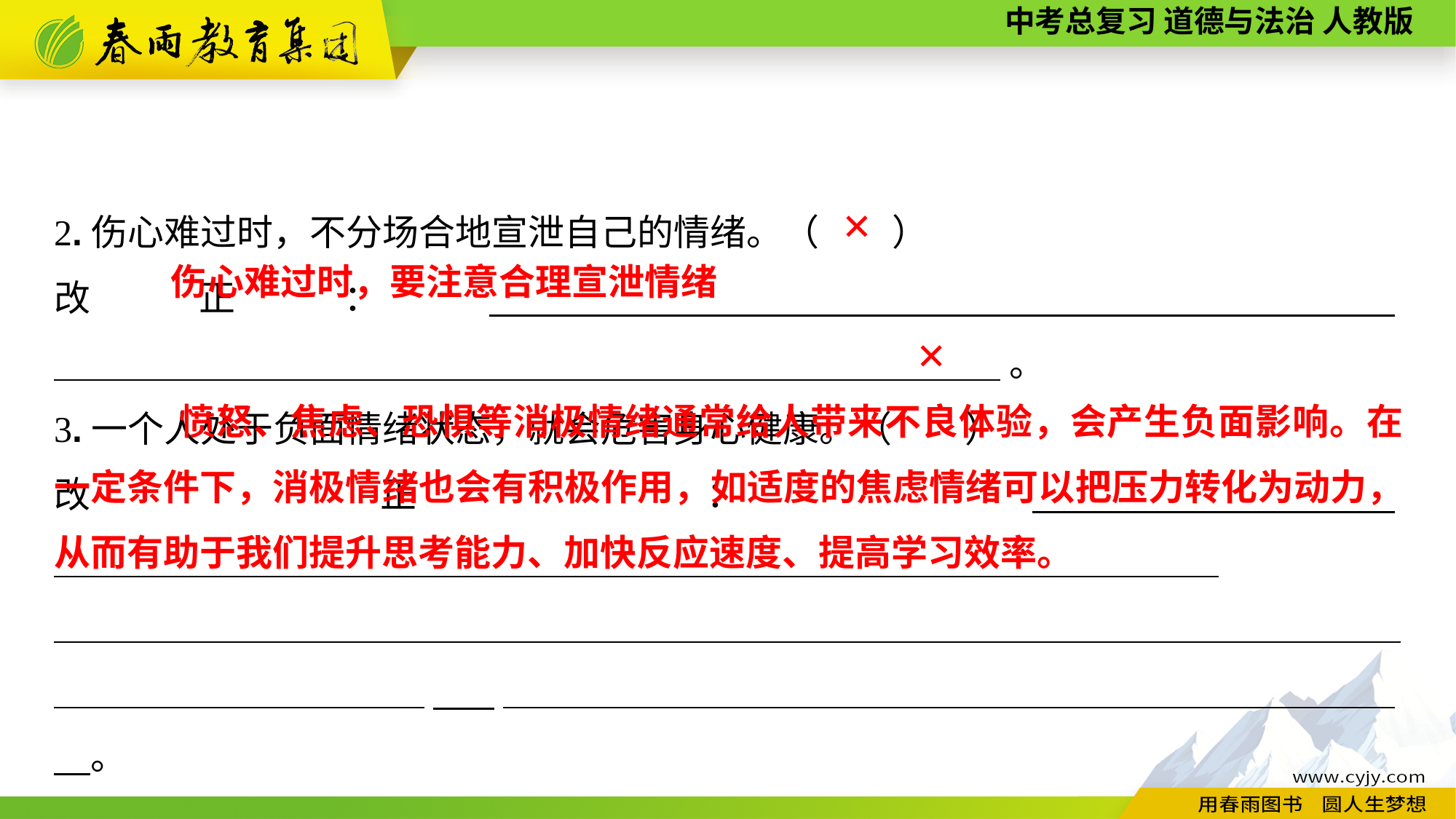

2.伤心难过时，不分场合地宣泄自己的情绪。（　　）
改正：　　　　　　　____________________________________________________。
3.一个人处于负面情绪状态，就会危害身心健康。（　　）
改正：　　________________________________________________________________
_____________________________________________________________________________________________　_________________________________________________　。
✕
伤心难过时，要注意合理宣泄情绪
✕
             愤怒、焦虑、恐惧等消极情绪通常给人带来不良体验，会产生负面影响。在一定条件下，消极情绪也会有积极作用，如适度的焦虑情绪可以把压力转化为动力，从而有助于我们提升思考能力、加快反应速度、提高学习效率。